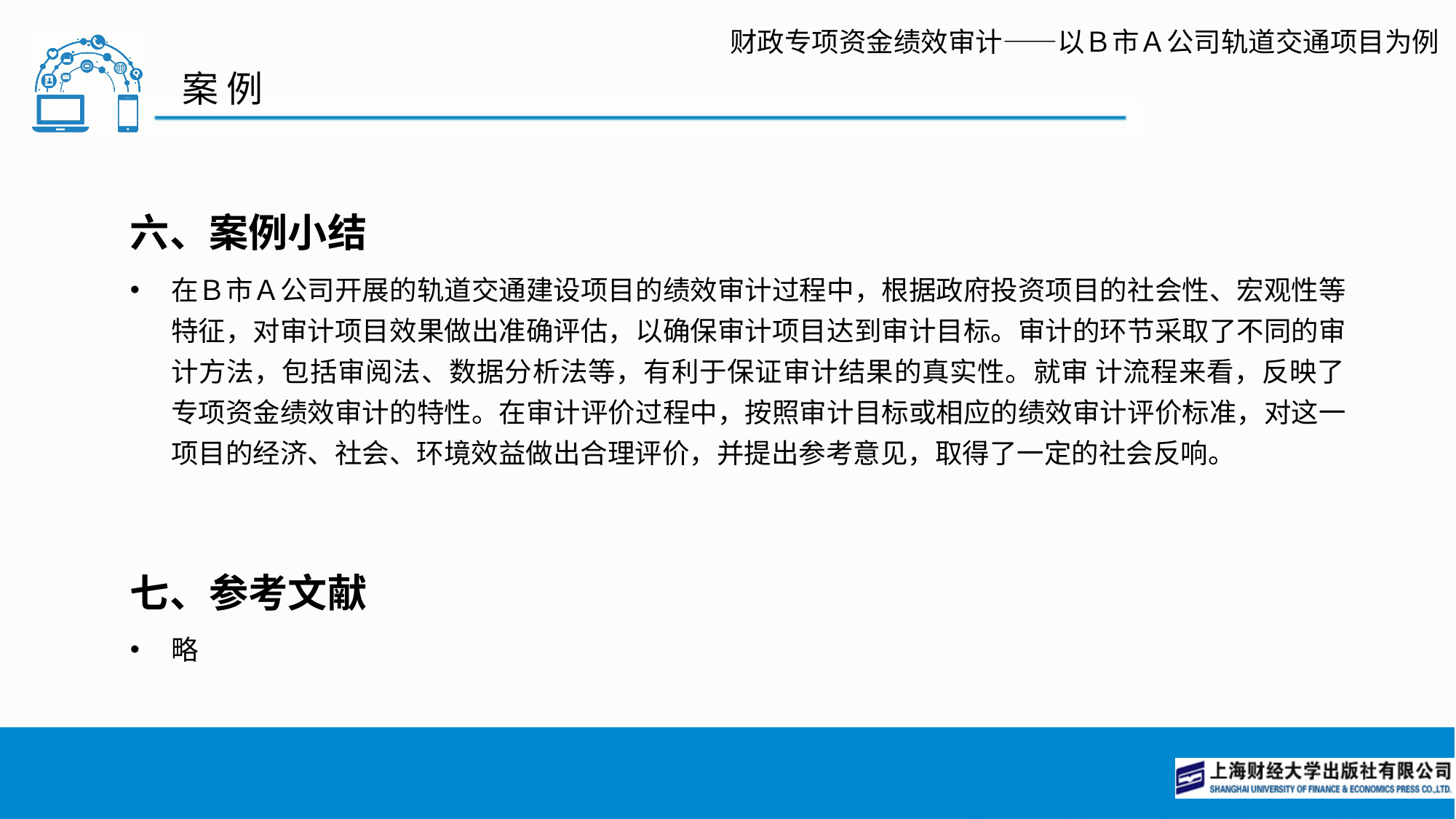

财政专项资金绩效审计——以Ｂ市Ａ公司轨道交通项目为例
# 案 例
六、案例小结
在Ｂ市Ａ公司开展的轨道交通建设项目的绩效审计过程中，根据政府投资项目的社会性、宏观性等特征，对审计项目效果做出准确评估，以确保审计项目达到审计目标。审计的环节采取了不同的审计方法，包括审阅法、数据分析法等，有利于保证审计结果的真实性。就审 计流程来看，反映了专项资金绩效审计的特性。在审计评价过程中，按照审计目标或相应的绩效审计评价标准，对这一项目的经济、社会、环境效益做出合理评价，并提出参考意见，取得了一定的社会反响。

七、参考文献
略